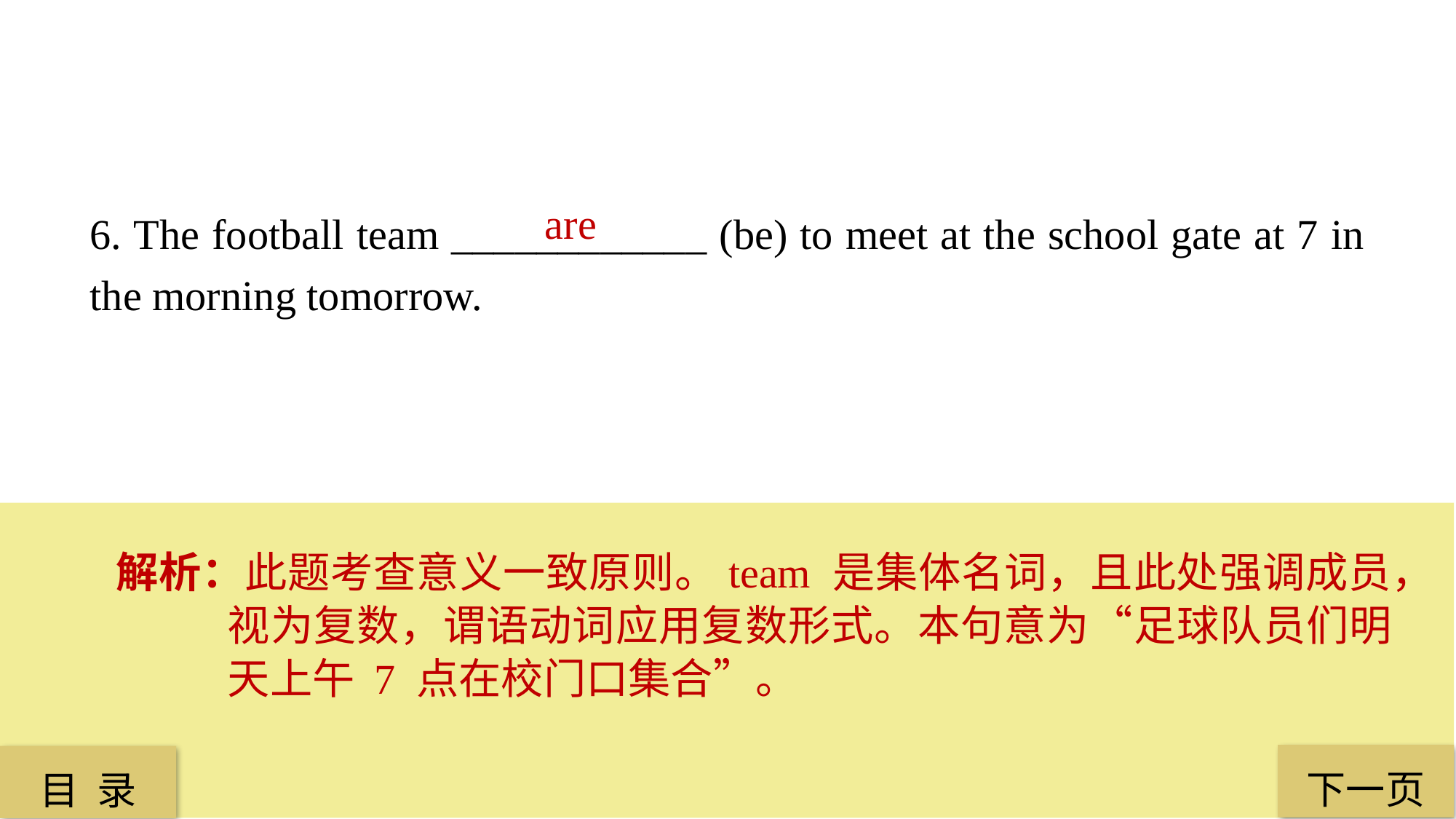

are
6. The football team ____________ (be) to meet at the school gate at 7 in the morning tomorrow.
解析：此题考查意义一致原则。team 是集体名词，且此处强调成员，视为复数，谓语动词应用复数形式。本句意为“足球队员们明天上午 7 点在校门口集合”。